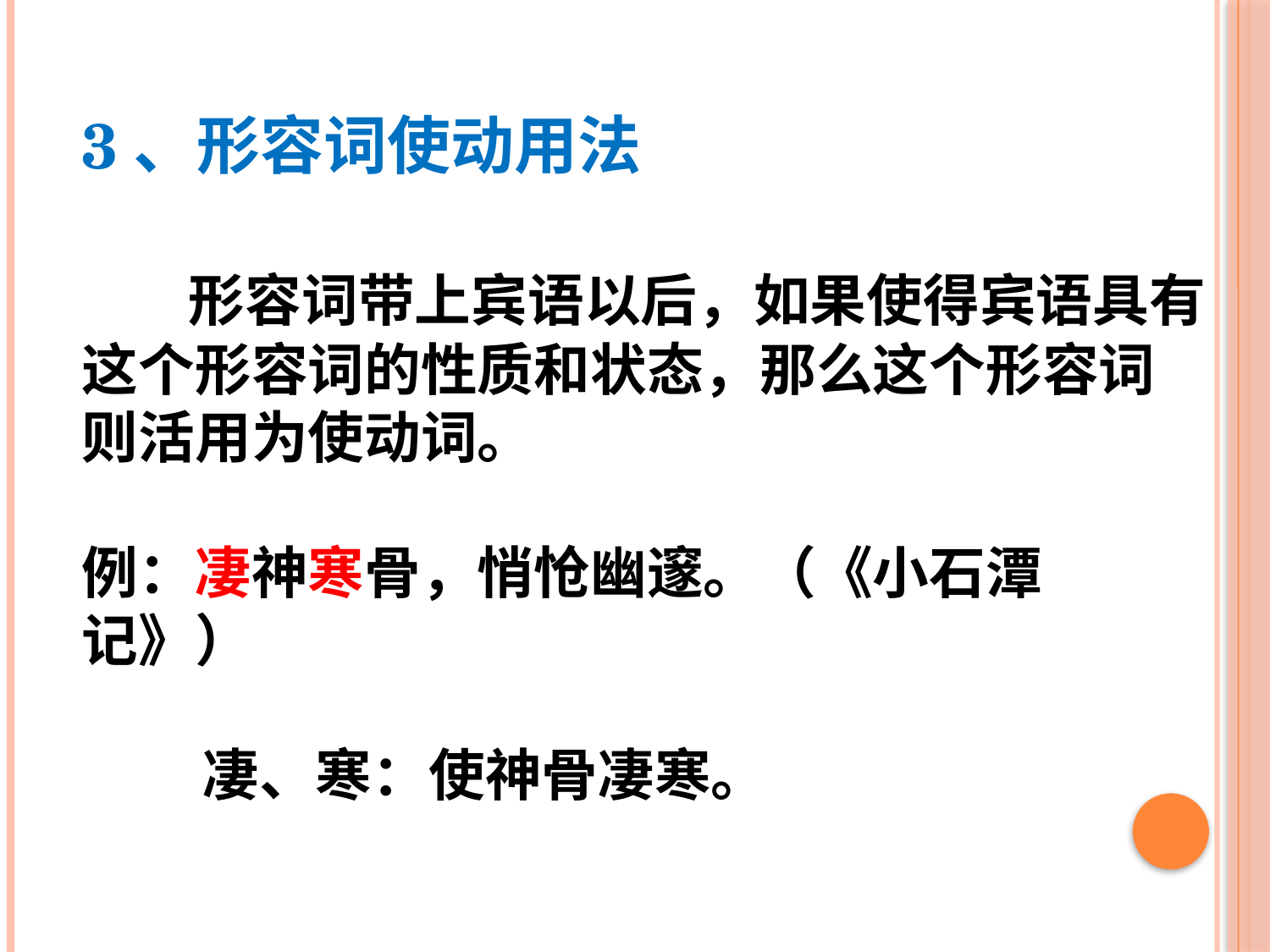

3、形容词使动用法

　   形容词带上宾语以后，如果使得宾语具有这个形容词的性质和状态，那么这个形容词则活用为使动词。
例：凄神寒骨，悄怆幽邃。（《小石潭记》）
　     凄、寒：使神骨凄寒。